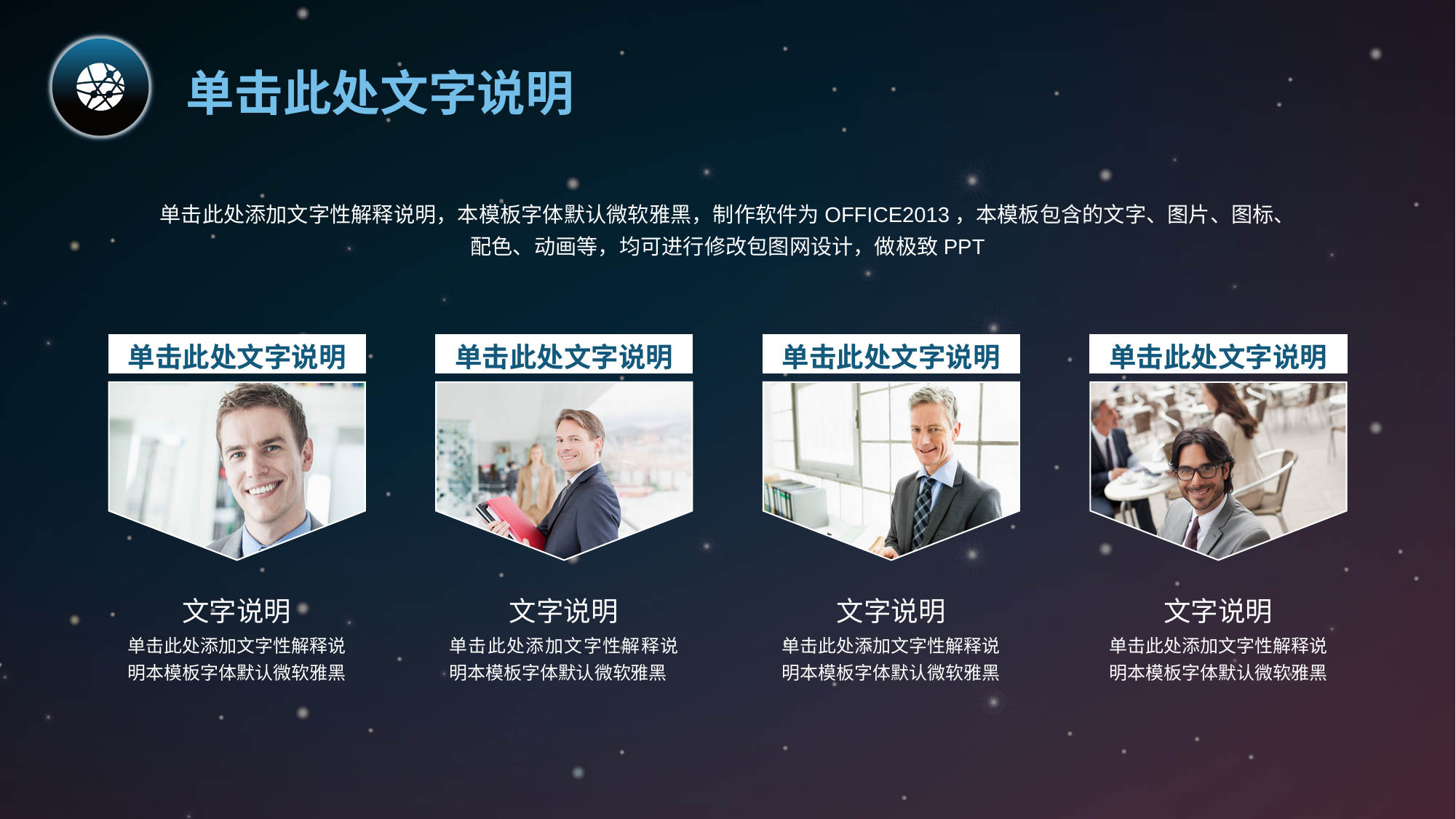

单击此处文字说明
单击此处添加文字性解释说明，本模板字体默认微软雅黑，制作软件为OFFICE2013，本模板包含的文字、图片、图标、配色、动画等，均可进行修改包图网设计，做极致PPT

单击此处文字说明

单击此处文字说明

单击此处文字说明

单击此处文字说明

文字说明
文字说明
文字说明
文字说明
单击此处添加文字性解释说明本模板字体默认微软雅黑
单击此处添加文字性解释说明本模板字体默认微软雅黑
单击此处添加文字性解释说明本模板字体默认微软雅黑
单击此处添加文字性解释说明本模板字体默认微软雅黑